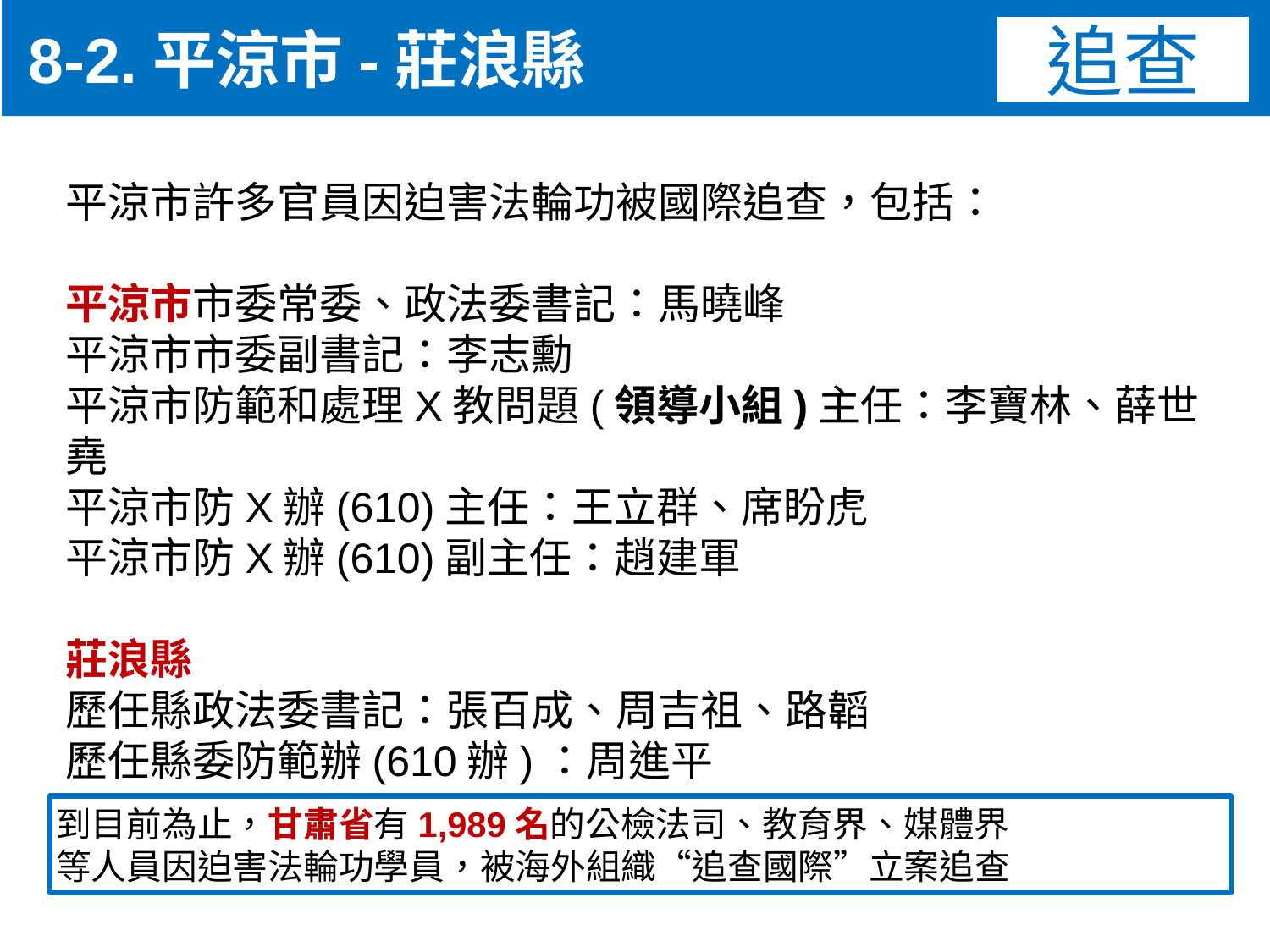

8-2.平涼市-莊浪縣
追查
平涼市許多官員因迫害法輪功被國際追查，包括：

平涼市市委常委、政法委書記：馬曉峰
平涼市市委副書記：李志勳
平涼市防範和處理X教問題(領導小組)主任：李寶林、薛世堯
平涼市防X辦(610)主任：王立群、席盼虎
平涼市防X辦(610)副主任：趙建軍

莊浪縣
歷任縣政法委書記：張百成、周吉祖、路韜
歷任縣委防範辦(610辦)：周進平
到目前為止，甘肅省有1,989名的公檢法司、教育界、媒體界
等人員因迫害法輪功學員，被海外組織“追查國際”立案追查